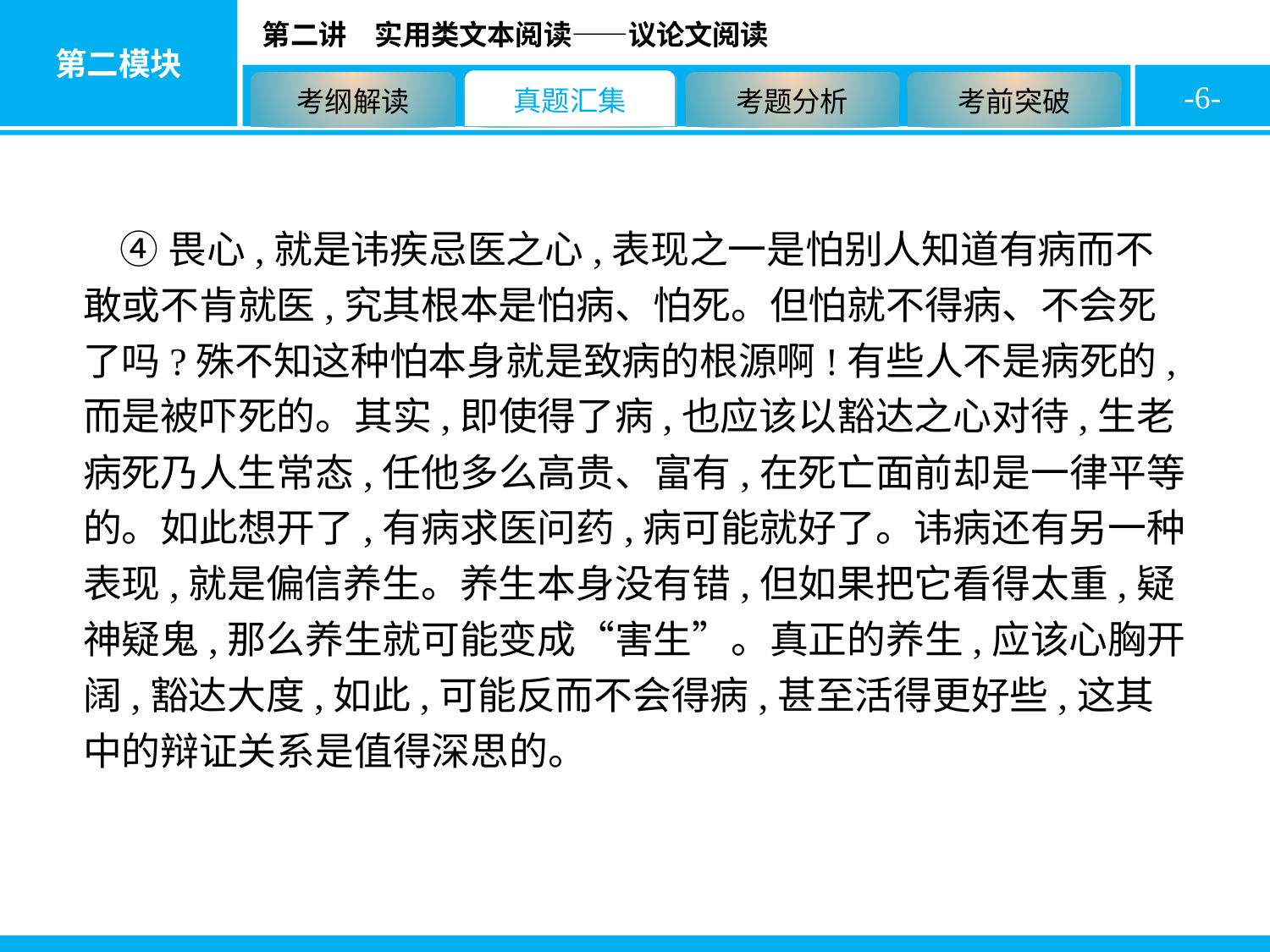

-6-
④畏心,就是讳疾忌医之心,表现之一是怕别人知道有病而不敢或不肯就医,究其根本是怕病、怕死。但怕就不得病、不会死了吗?殊不知这种怕本身就是致病的根源啊!有些人不是病死的,而是被吓死的。其实,即使得了病,也应该以豁达之心对待,生老病死乃人生常态,任他多么高贵、富有,在死亡面前却是一律平等的。如此想开了,有病求医问药,病可能就好了。讳病还有另一种表现,就是偏信养生。养生本身没有错,但如果把它看得太重,疑神疑鬼,那么养生就可能变成“害生”。真正的养生,应该心胸开阔,豁达大度,如此,可能反而不会得病,甚至活得更好些,这其中的辩证关系是值得深思的。